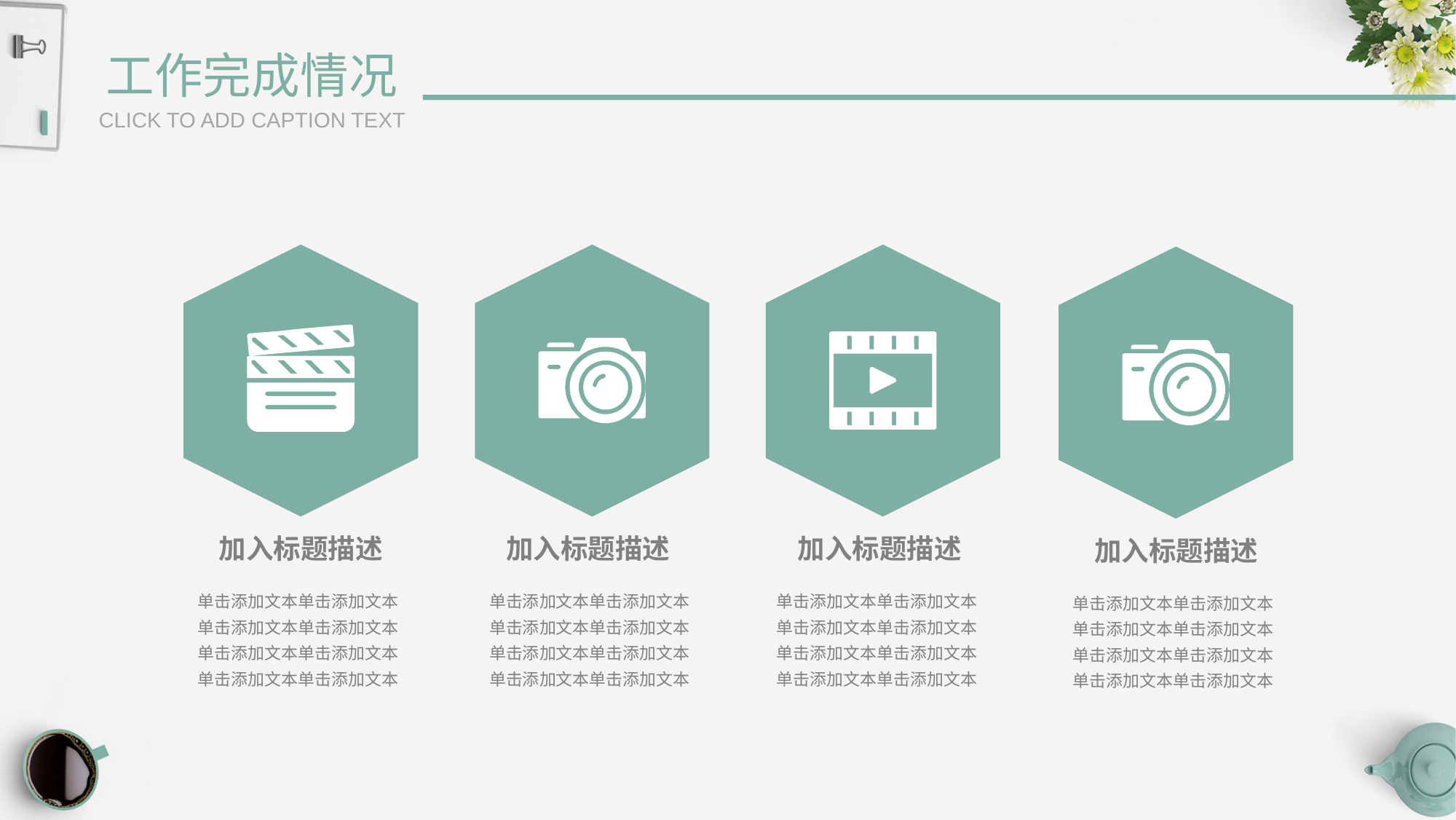

工作完成情况

CLICK TO ADD CAPTION TEXT

加入标题描述
加入标题描述
加入标题描述
加入标题描述
单击添加文本单击添加文本单击添加文本单击添加文本单击添加文本单击添加文本单击添加文本单击添加文本
单击添加文本单击添加文本单击添加文本单击添加文本单击添加文本单击添加文本单击添加文本单击添加文本
单击添加文本单击添加文本单击添加文本单击添加文本单击添加文本单击添加文本单击添加文本单击添加文本
单击添加文本单击添加文本单击添加文本单击添加文本单击添加文本单击添加文本单击添加文本单击添加文本